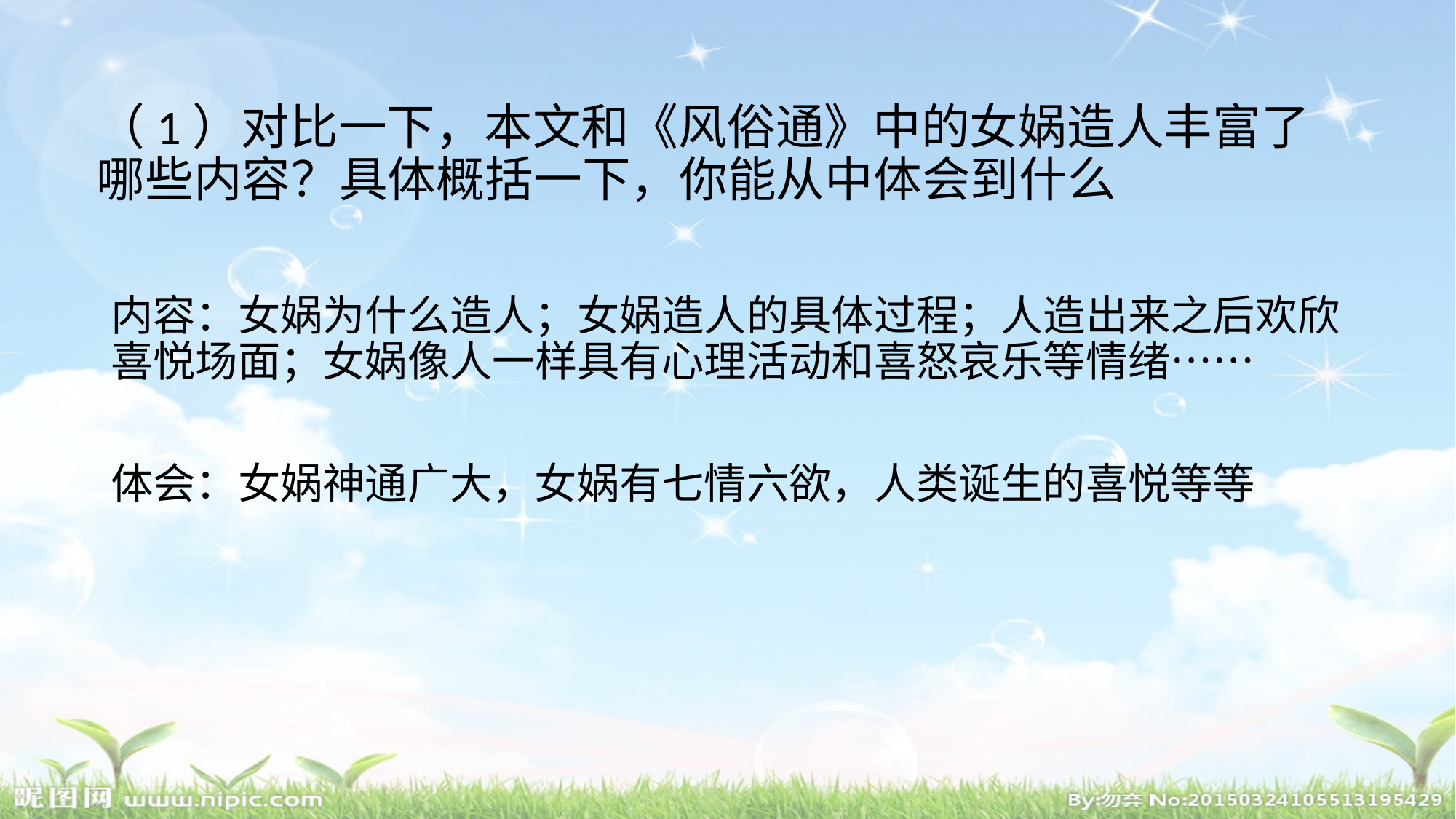

# （1）对比一下，本文和《风俗通》中的女娲造人丰富了哪些内容？具体概括一下，你能从中体会到什么
内容：女娲为什么造人；女娲造人的具体过程；人造出来之后欢欣喜悦场面；女娲像人一样具有心理活动和喜怒哀乐等情绪……

体会：女娲神通广大，女娲有七情六欲，人类诞生的喜悦等等